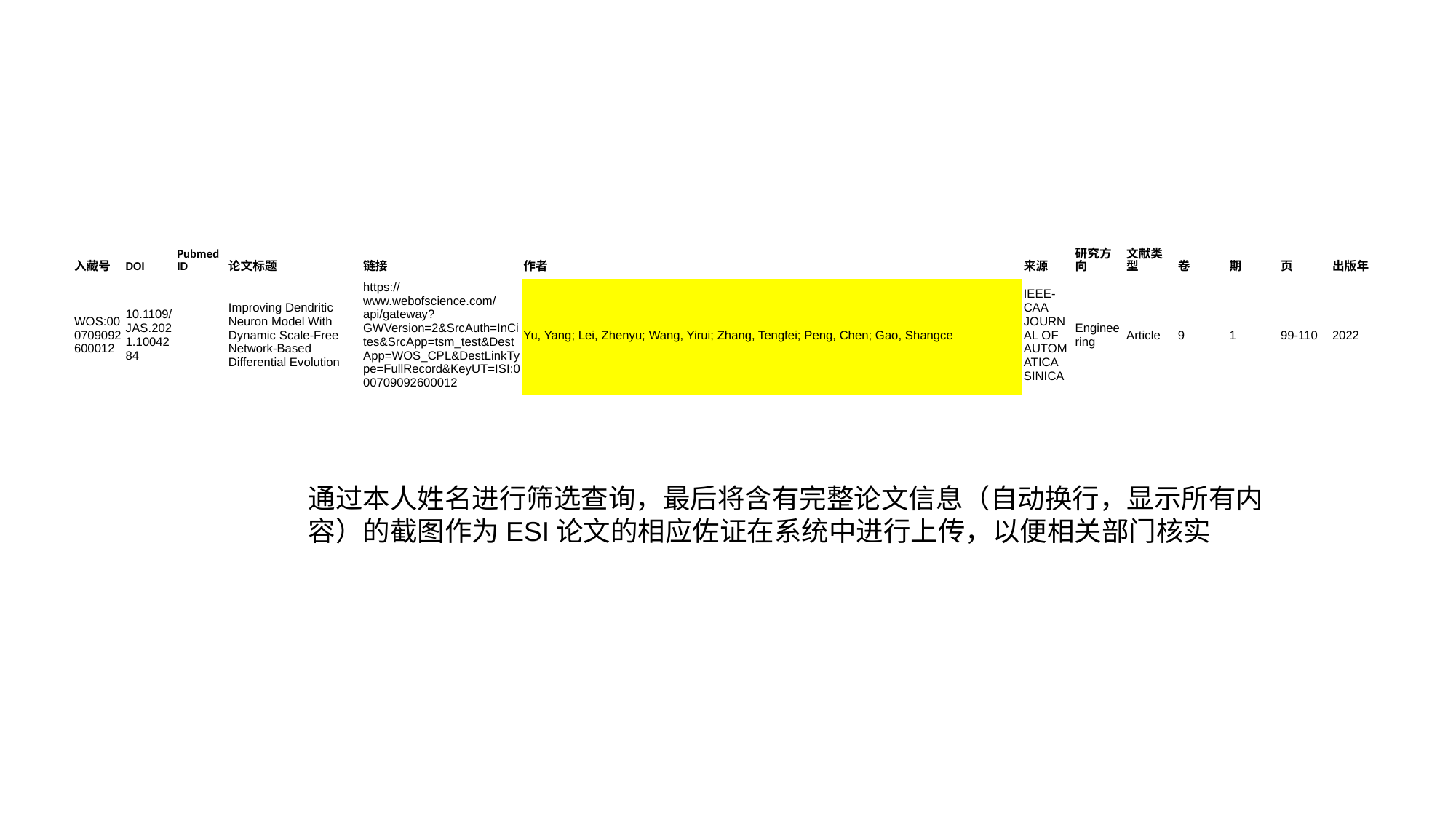

| 入藏号 | DOI | Pubmed ID | 论文标题 | 链接 | 作者 | 来源 | 研究方向 | 文献类型 | 卷 | 期 | 页 | 出版年 |
| --- | --- | --- | --- | --- | --- | --- | --- | --- | --- | --- | --- | --- |
| WOS:000709092600012 | 10.1109/JAS.2021.1004284 |  | Improving Dendritic Neuron Model With Dynamic Scale-Free Network-Based Differential Evolution | https://www.webofscience.com/api/gateway?GWVersion=2&SrcAuth=InCites&SrcApp=tsm\_test&DestApp=WOS\_CPL&DestLinkType=FullRecord&KeyUT=ISI:000709092600012 | Yu, Yang; Lei, Zhenyu; Wang, Yirui; Zhang, Tengfei; Peng, Chen; Gao, Shangce | IEEE-CAA JOURNAL OF AUTOMATICA SINICA | Engineering | Article | 9 | 1 | 99-110 | 2022 |
通过本人姓名进行筛选查询，最后将含有完整论文信息（自动换行，显示所有内容）的截图作为ESI论文的相应佐证在系统中进行上传，以便相关部门核实